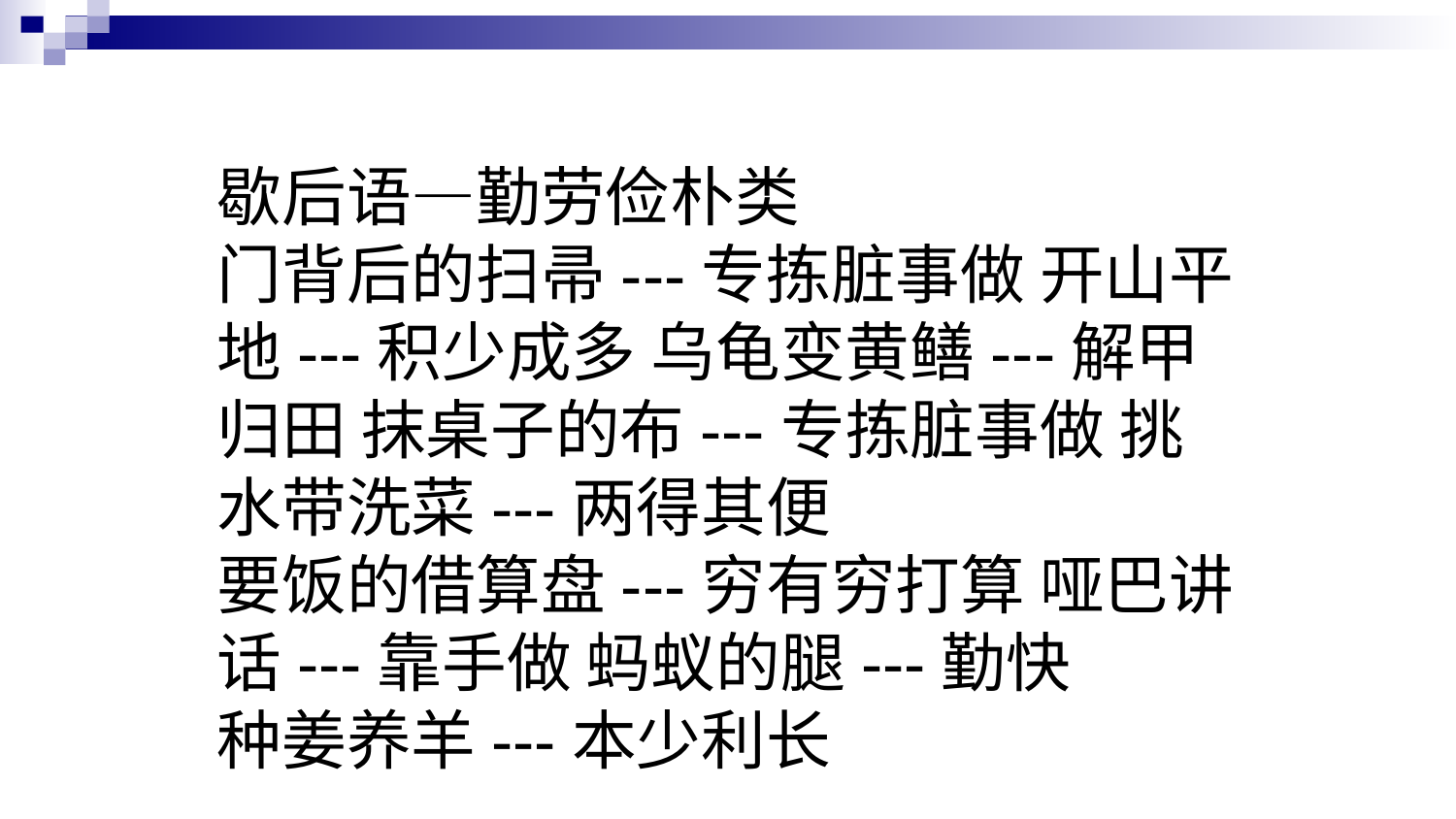

歇后语—勤劳俭朴类
门背后的扫帚---专拣脏事做 开山平地---积少成多 乌龟变黄鳝---解甲归田 抹桌子的布---专拣脏事做 挑水带洗菜---两得其便
要饭的借算盘---穷有穷打算 哑巴讲话---靠手做 蚂蚁的腿---勤快
种姜养羊---本少利长